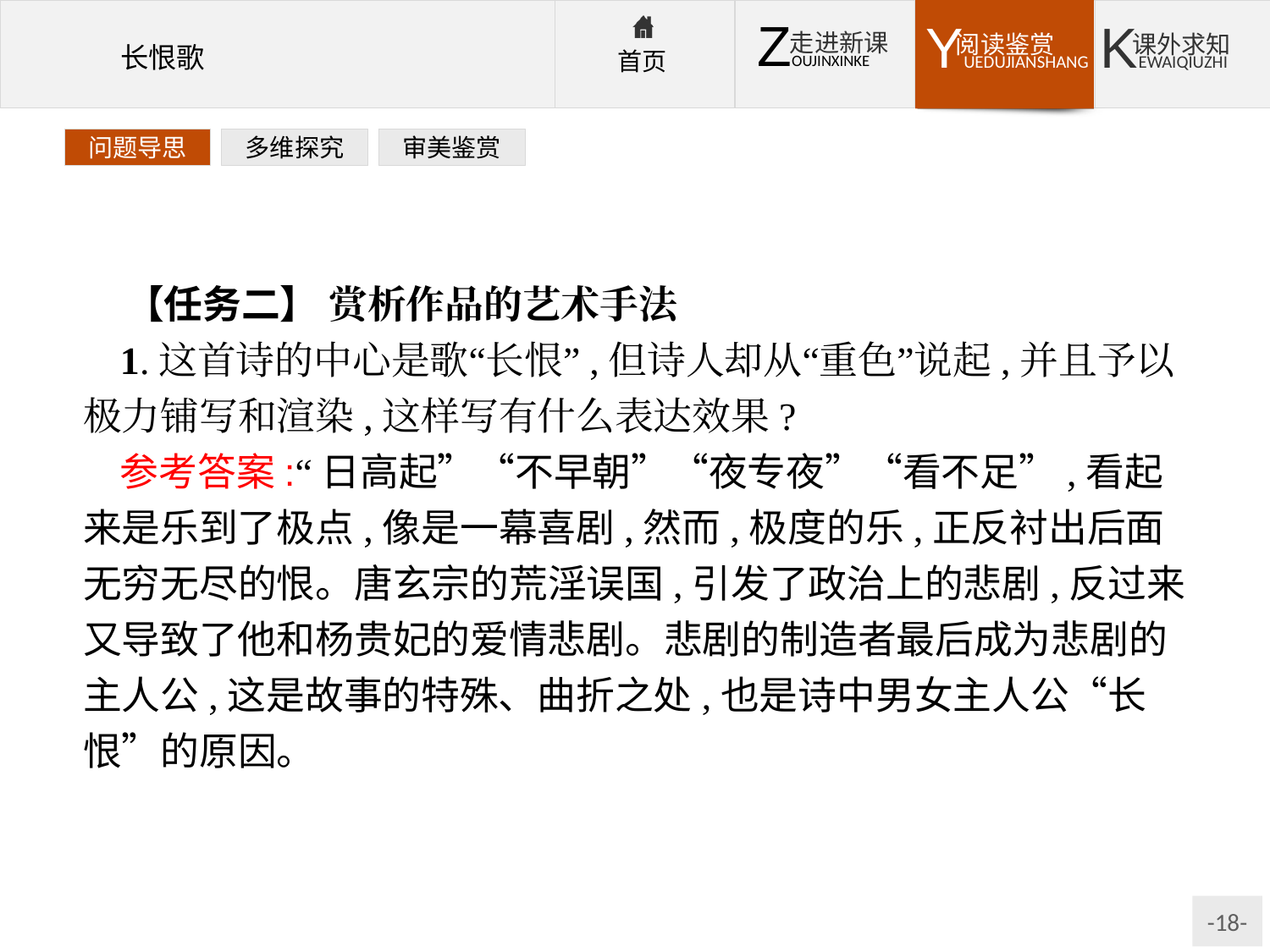

问题导思
多维探究
审美鉴赏
【任务二】 赏析作品的艺术手法
1.这首诗的中心是歌“长恨”,但诗人却从“重色”说起,并且予以极力铺写和渲染,这样写有什么表达效果?
参考答案:“日高起”“不早朝”“夜专夜”“看不足”,看起来是乐到了极点,像是一幕喜剧,然而,极度的乐,正反衬出后面无穷无尽的恨。唐玄宗的荒淫误国,引发了政治上的悲剧,反过来又导致了他和杨贵妃的爱情悲剧。悲剧的制造者最后成为悲剧的主人公,这是故事的特殊、曲折之处,也是诗中男女主人公“长恨”的原因。